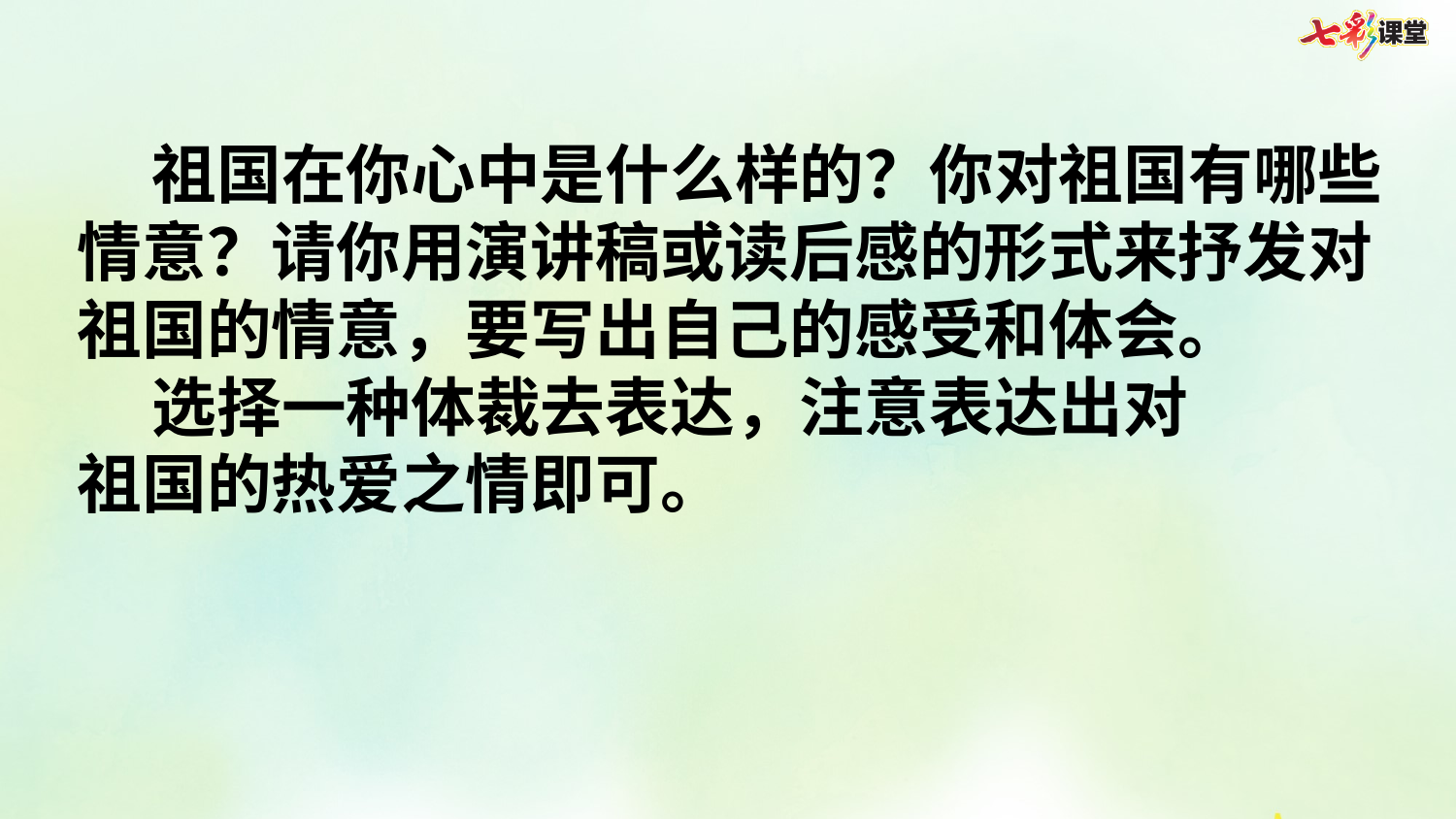

祖国在你心中是什么样的？你对祖国有哪些情意？请你用演讲稿或读后感的形式来抒发对祖国的情意，要写出自己的感受和体会。
    选择一种体裁去表达，注意表达出对
祖国的热爱之情即可。